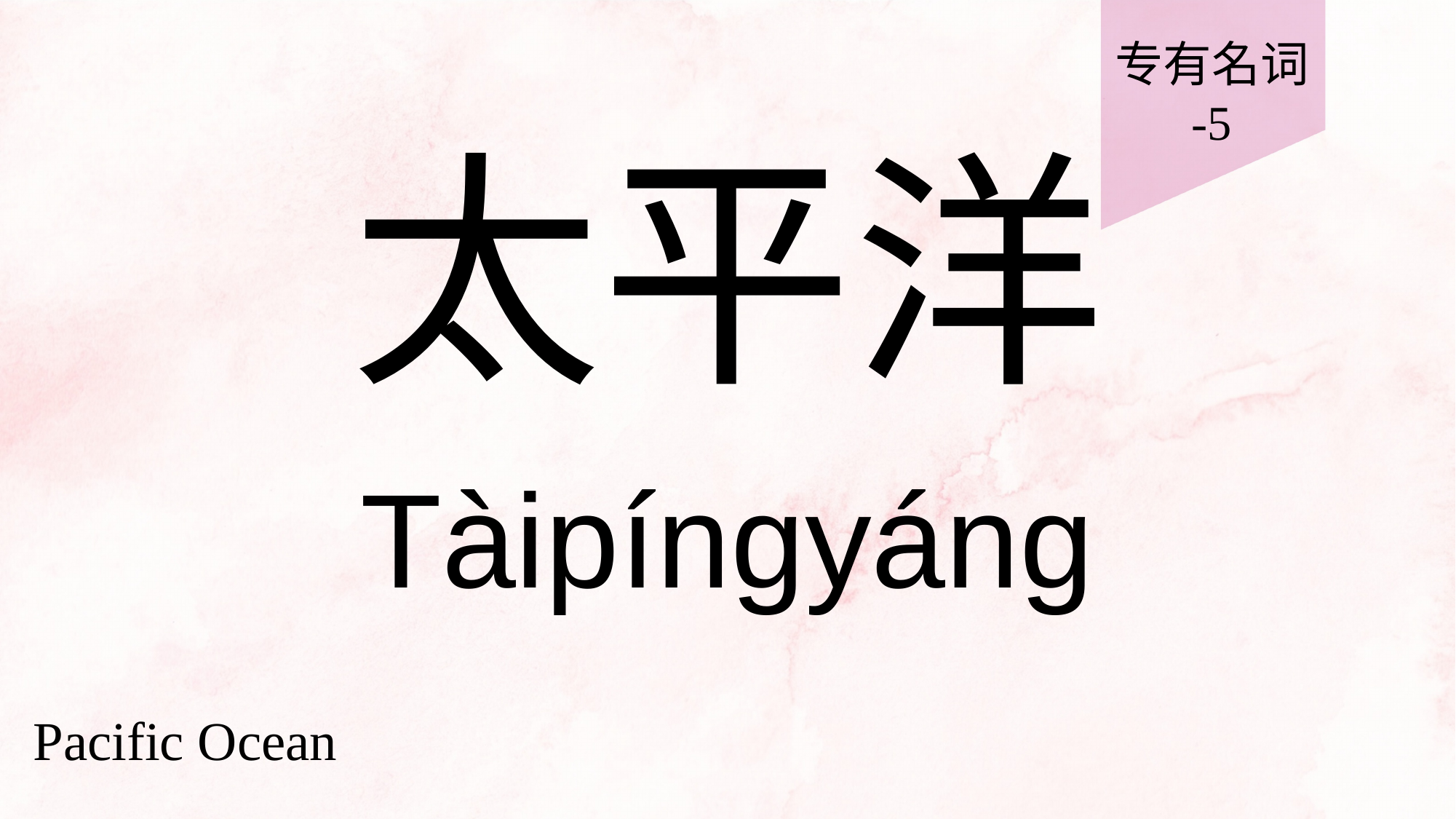

专有名词
-5
# 太平洋
Tàipíngyáng
Pacific Ocean